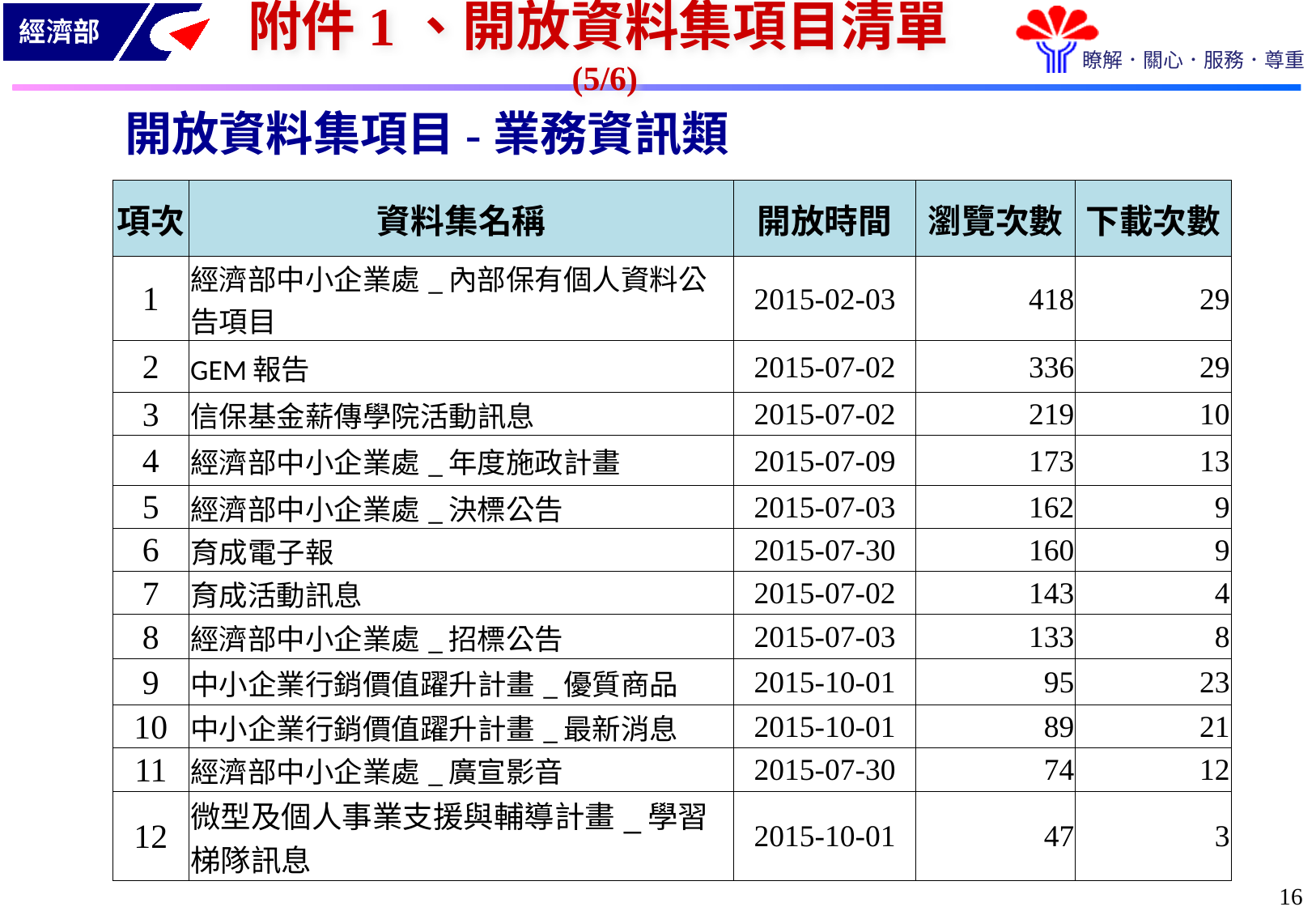

附件1、開放資料集項目清單(5/6)
開放資料集項目-業務資訊類

| 項次 | 資料集名稱 | 開放時間 | 瀏覽次數 | 下載次數 |
| --- | --- | --- | --- | --- |
| 1 | 經濟部中小企業處\_內部保有個人資料公告項目 | 2015-02-03 | 418 | 29 |
| 2 | GEM報告 | 2015-07-02 | 336 | 29 |
| 3 | 信保基金薪傳學院活動訊息 | 2015-07-02 | 219 | 10 |
| 4 | 經濟部中小企業處\_年度施政計畫 | 2015-07-09 | 173 | 13 |
| 5 | 經濟部中小企業處\_決標公告 | 2015-07-03 | 162 | 9 |
| 6 | 育成電子報 | 2015-07-30 | 160 | 9 |
| 7 | 育成活動訊息 | 2015-07-02 | 143 | 4 |
| 8 | 經濟部中小企業處\_招標公告 | 2015-07-03 | 133 | 8 |
| 9 | 中小企業行銷價值躍升計畫\_優質商品 | 2015-10-01 | 95 | 23 |
| 10 | 中小企業行銷價值躍升計畫\_最新消息 | 2015-10-01 | 89 | 21 |
| 11 | 經濟部中小企業處\_廣宣影音 | 2015-07-30 | 74 | 12 |
| 12 | 微型及個人事業支援與輔導計畫\_學習梯隊訊息 | 2015-10-01 | 47 | 3 |
16